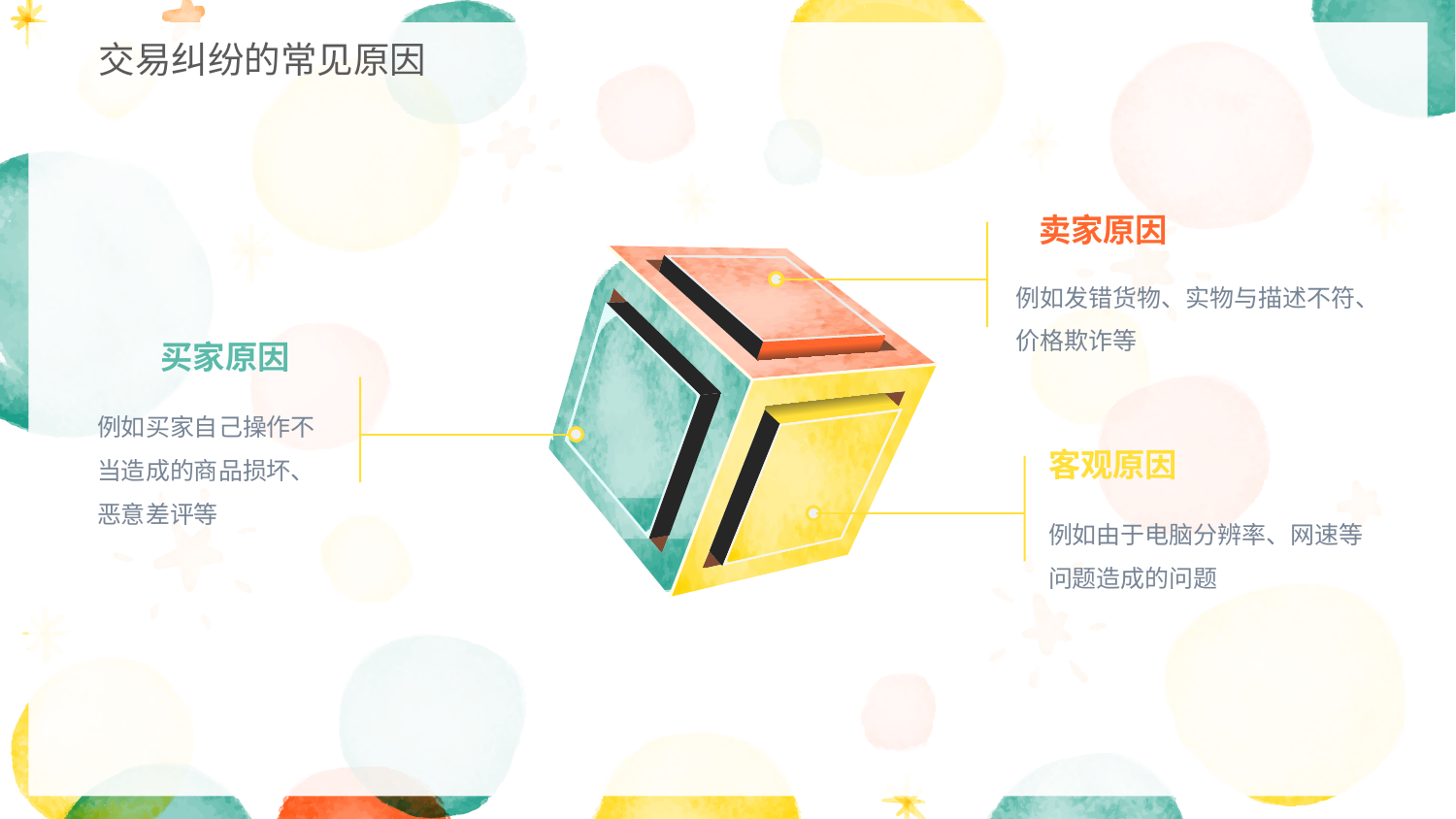

交易纠纷的常见原因
卖家原因
例如发错货物、实物与描述不符、价格欺诈等

买家原因
例如买家自己操作不当造成的商品损坏、恶意差评等

客观原因
例如由于电脑分辨率、网速等问题造成的问题